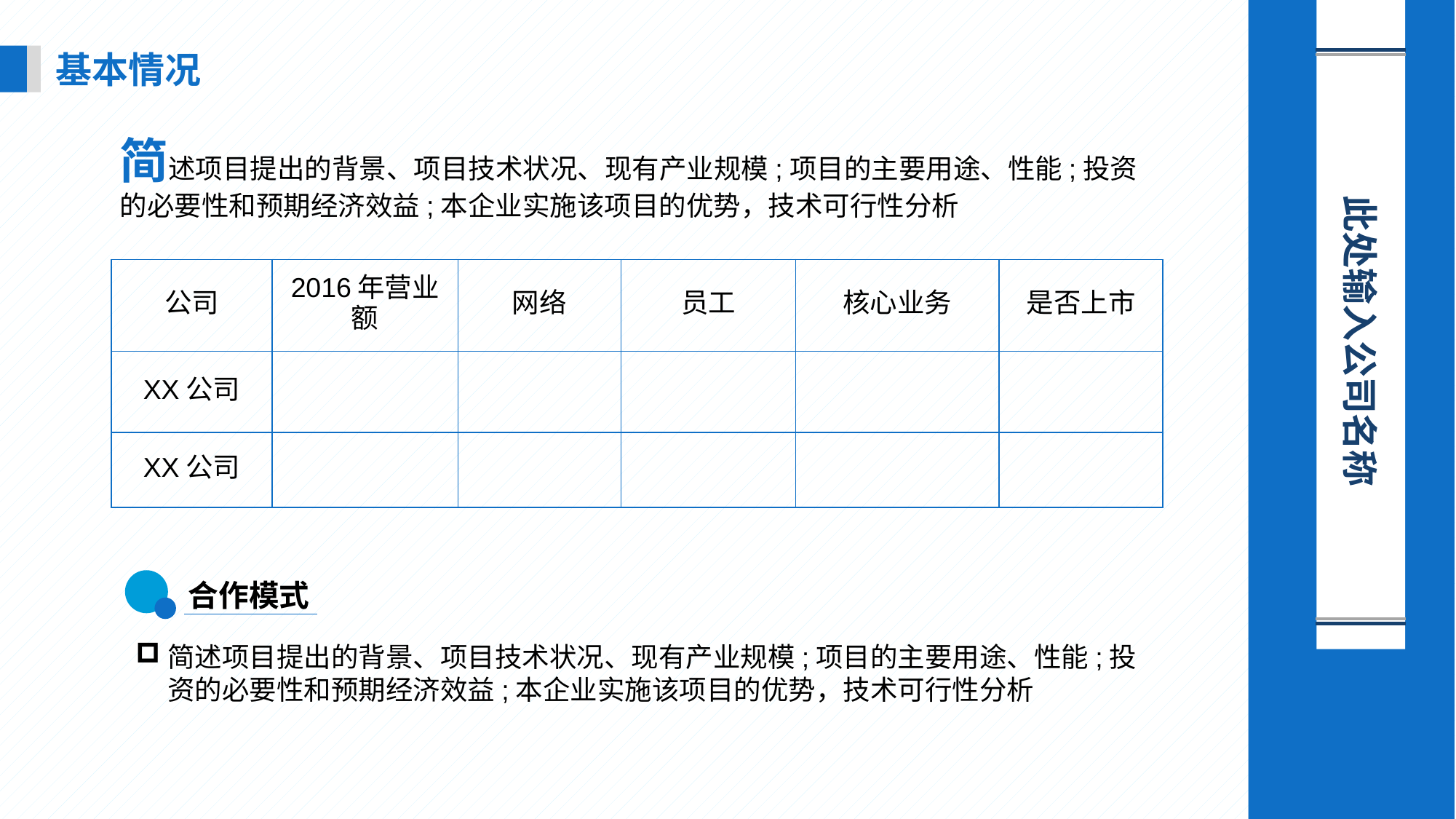

此处输入公司名称
基本情况

简述项目提出的背景、项目技术状况、现有产业规模;项目的主要用途、性能;投资的必要性和预期经济效益;本企业实施该项目的优势，技术可行性分析
| 公司 | 2016年营业额 | 网络 | 员工 | 核心业务 | 是否上市 |
| --- | --- | --- | --- | --- | --- |
| XX公司 |  |  |  |  |  |
| XX公司 |  |  |  |  |  |

合作模式
简述项目提出的背景、项目技术状况、现有产业规模;项目的主要用途、性能;投资的必要性和预期经济效益;本企业实施该项目的优势，技术可行性分析